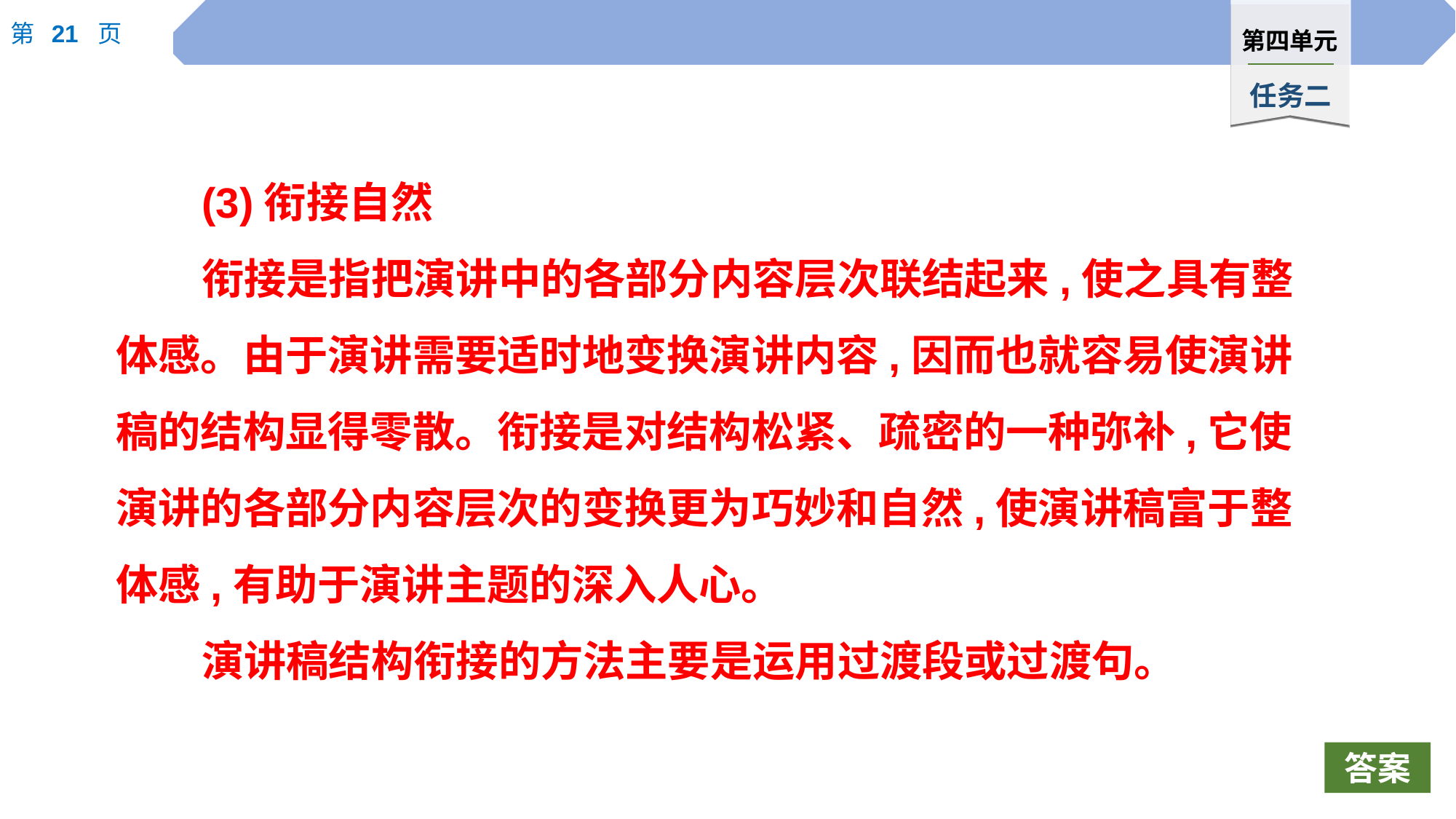

(3)衔接自然
衔接是指把演讲中的各部分内容层次联结起来,使之具有整体感。由于演讲需要适时地变换演讲内容,因而也就容易使演讲稿的结构显得零散。衔接是对结构松紧、疏密的一种弥补,它使演讲的各部分内容层次的变换更为巧妙和自然,使演讲稿富于整体感,有助于演讲主题的深入人心。
演讲稿结构衔接的方法主要是运用过渡段或过渡句。
答案